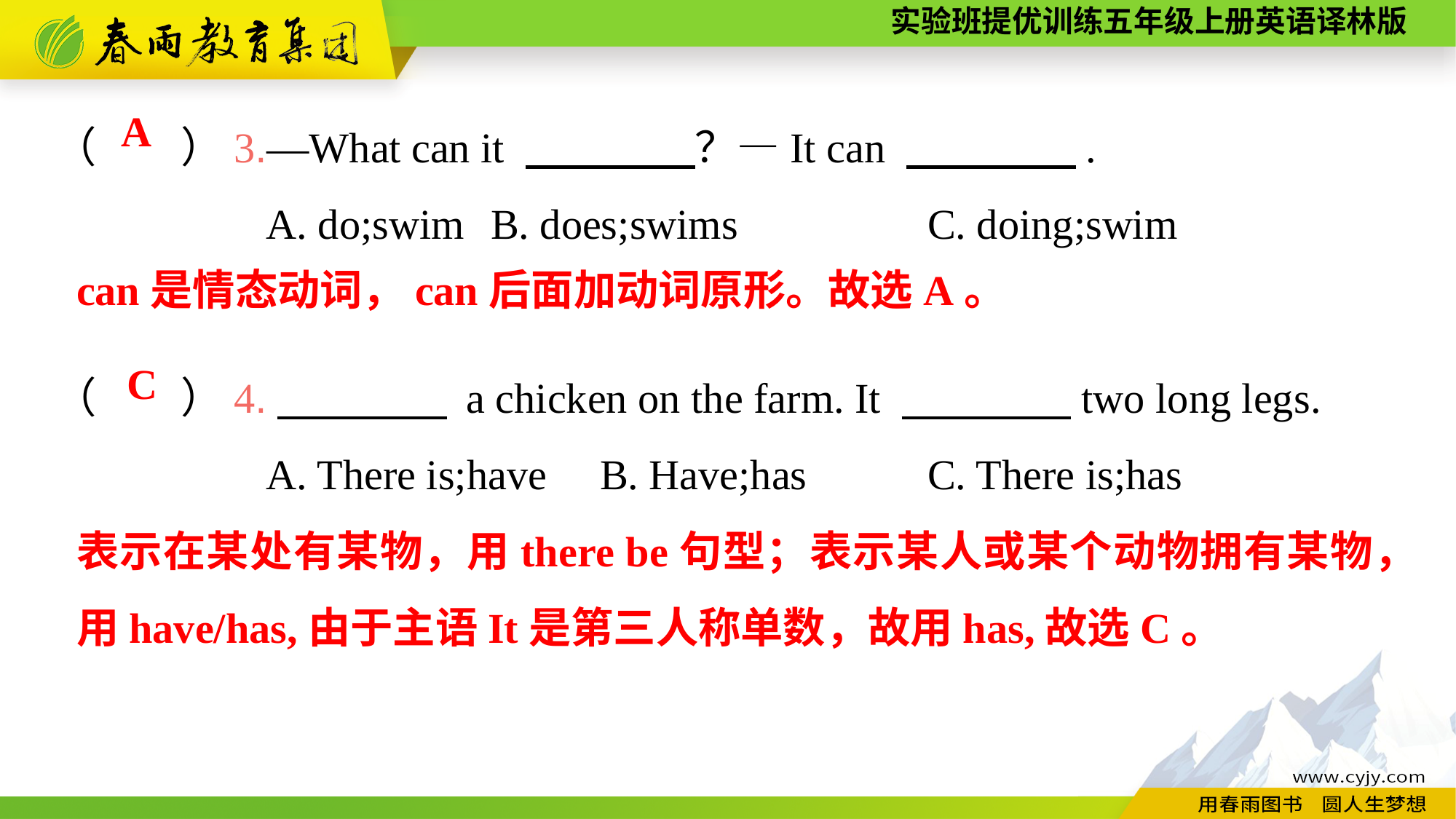

（　　）3.—What can it 　　　　？—It can 　　　　.
A. do;swim	B. does;swims		C. doing;swim

（　　）4.　　　　 a chicken on the farm. It 　　　　two long legs.
A. There is;have	B. Have;has		C. There is;has
A
can是情态动词，can后面加动词原形。故选A。
C
表示在某处有某物，用there be句型；表示某人或某个动物拥有某物，用have/has,由于主语It是第三人称单数，故用has,故选C。